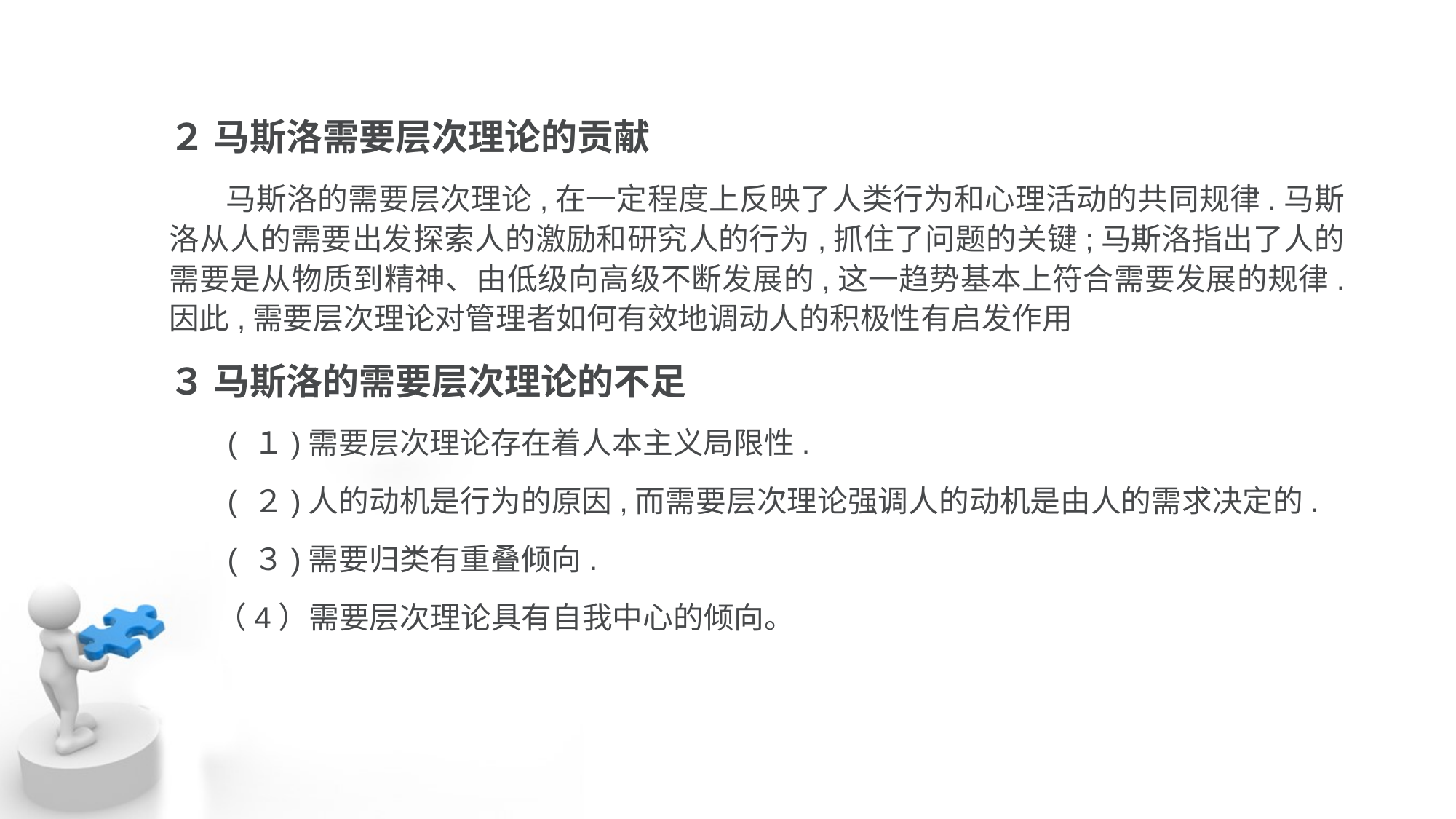

２ 马斯洛需要层次理论的贡献
       马斯洛的需要层次理论,在一定程度上反映了人类行为和心理活动的共同规律.马斯 洛从人的需要出发探索人的激励和研究人的行为,抓住了问题的关键;马斯洛指出了人的 需要是从物质到精神、由低级向高级不断发展的,这一趋势基本上符合需要发展的规律. 因此,需要层次理论对管理者如何有效地调动人的积极性有启发作用
３ 马斯洛的需要层次理论的不足
       ( １)需要层次理论存在着人本主义局限性.
       ( ２)人的动机是行为的原因,而需要层次理论强调人的动机是由人的需求决定的.
       ( ３)需要归类有重叠倾向.
      （4）需要层次理论具有自我中心的倾向。